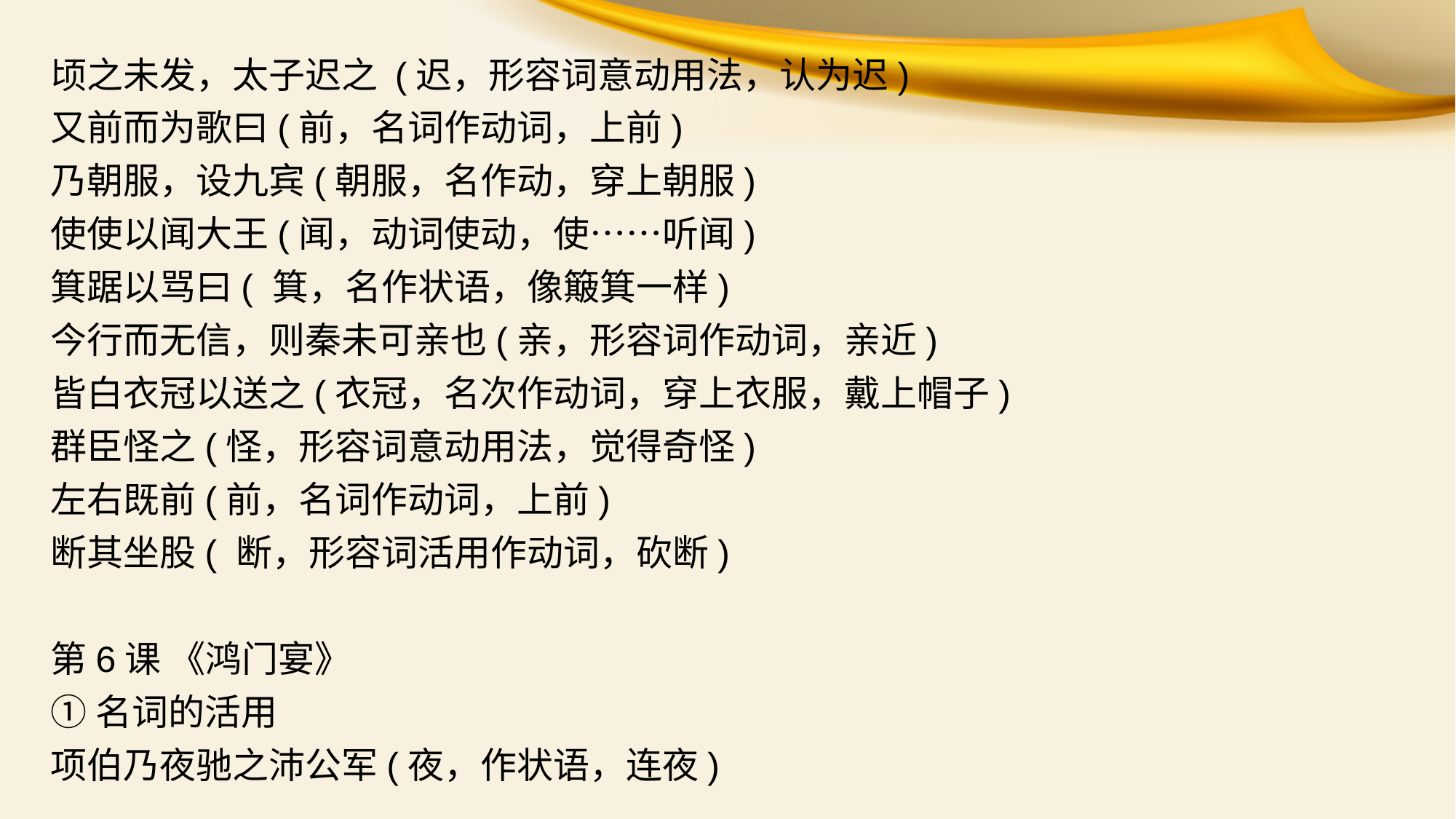

顷之未发，太子迟之 (迟，形容词意动用法，认为迟)
又前而为歌曰(前，名词作动词，上前)
乃朝服，设九宾(朝服，名作动，穿上朝服)
使使以闻大王(闻，动词使动，使……听闻)
箕踞以骂曰( 箕，名作状语，像簸箕一样)
今行而无信，则秦未可亲也(亲，形容词作动词，亲近)
皆白衣冠以送之(衣冠，名次作动词，穿上衣服，戴上帽子)
群臣怪之(怪，形容词意动用法，觉得奇怪)
左右既前(前，名词作动词，上前)
断其坐股( 断，形容词活用作动词，砍断)

第6课 《鸿门宴》
①名词的活用
项伯乃夜驰之沛公军(夜，作状语，连夜)